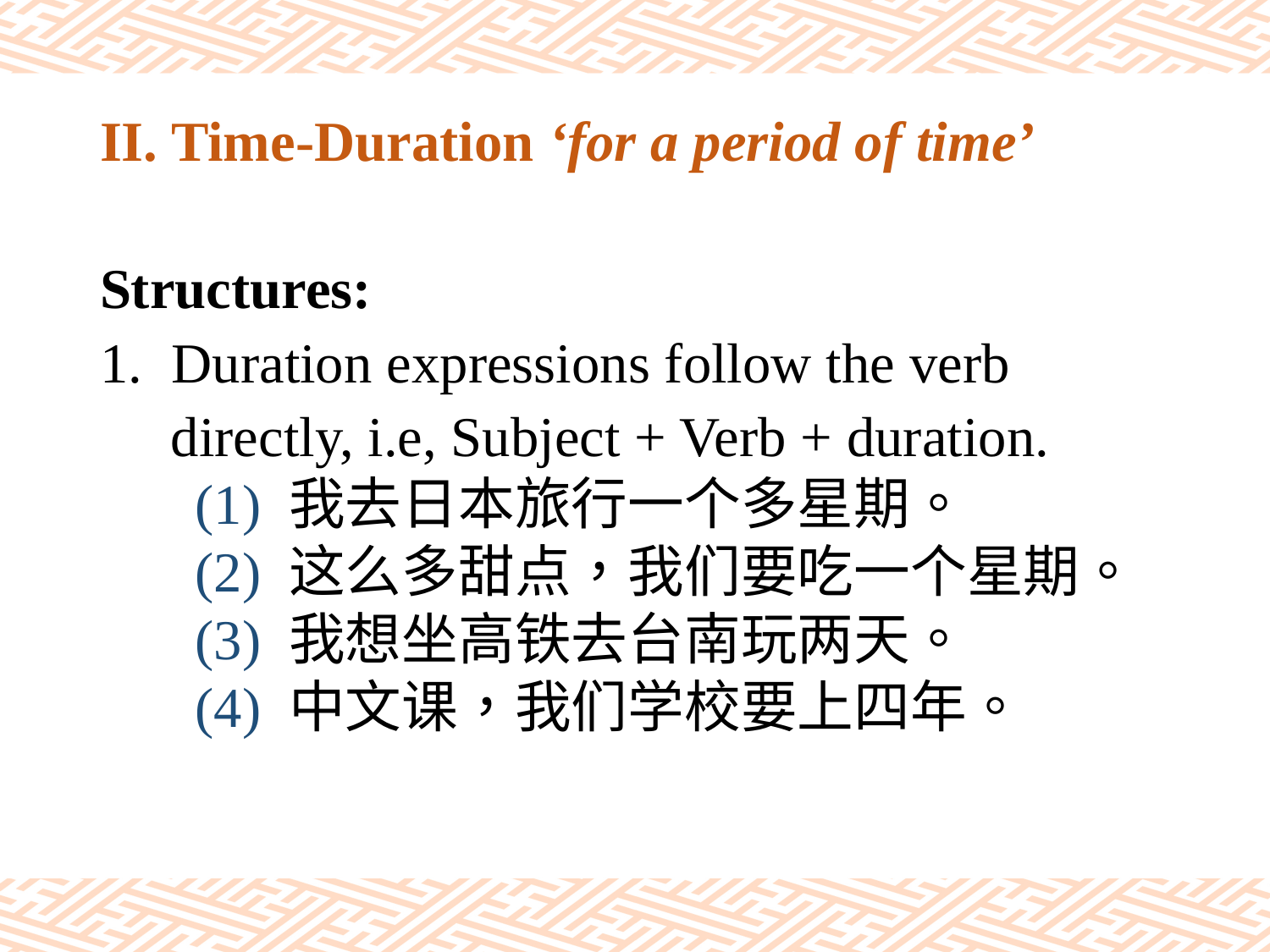

# II. Time-Duration ‘for a period of time’
Structures:
Duration expressions follow the verb
     directly, i.e, Subject + Verb + duration.
(1) 我去日本旅行一个多星期。
(2) 这么多甜点，我们要吃一个星期。
(3) 我想坐高铁去台南玩两天。
(4) 中文课，我们学校要上四年。